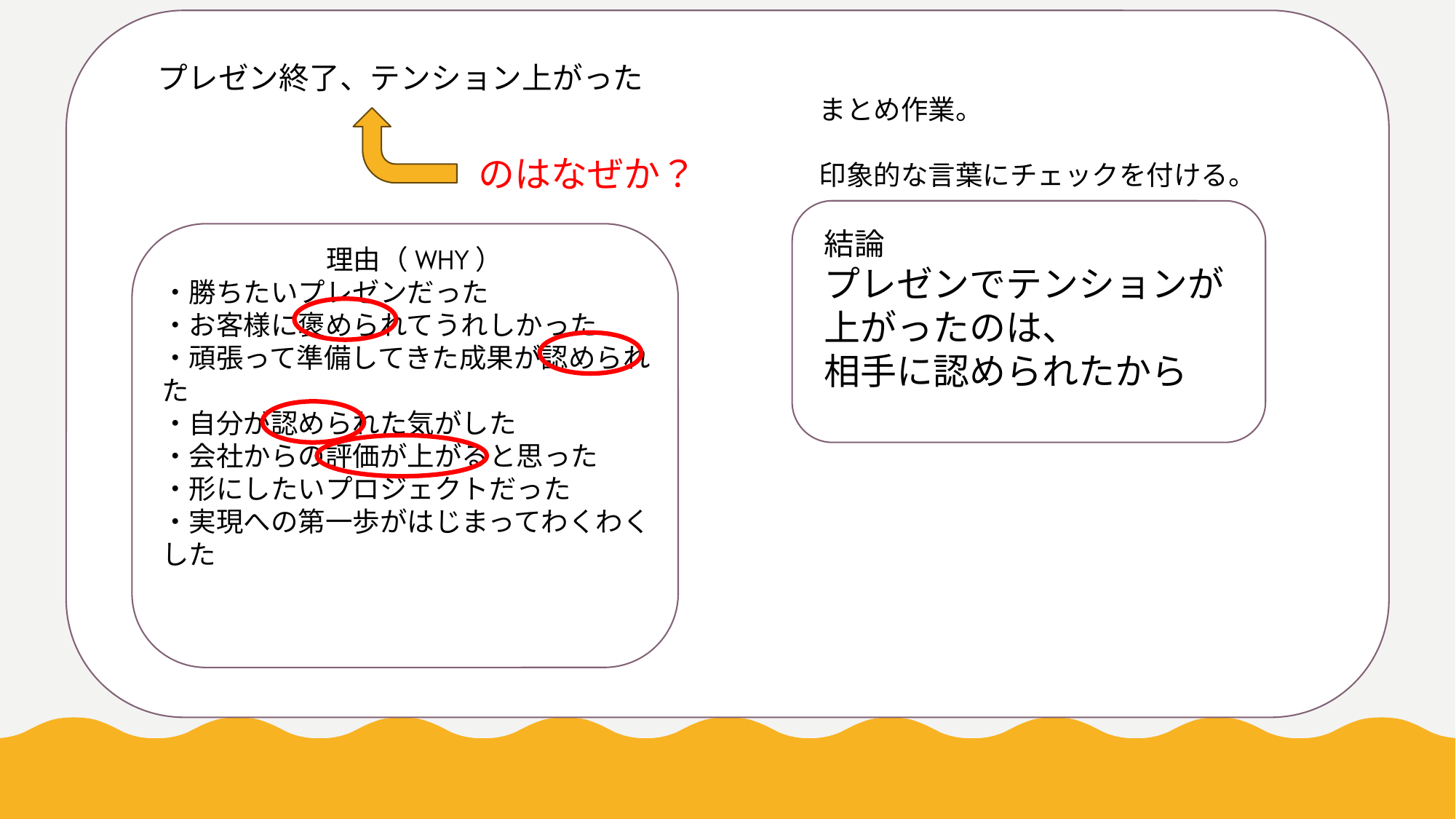

プレゼン終了、テンション上がった

まとめ作業。

印象的な言葉にチェックを付ける。

のはなぜか？

結論
プレゼンでテンションが上がったのは、
相手に認められたから

理由（WHY）
・勝ちたいプレゼンだった
・お客様に褒められてうれしかった
・頑張って準備してきた成果が認められた
・自分が認められた気がした
・会社からの評価が上がると思った
・形にしたいプロジェクトだった
・実現への第一歩がはじまってわくわくした